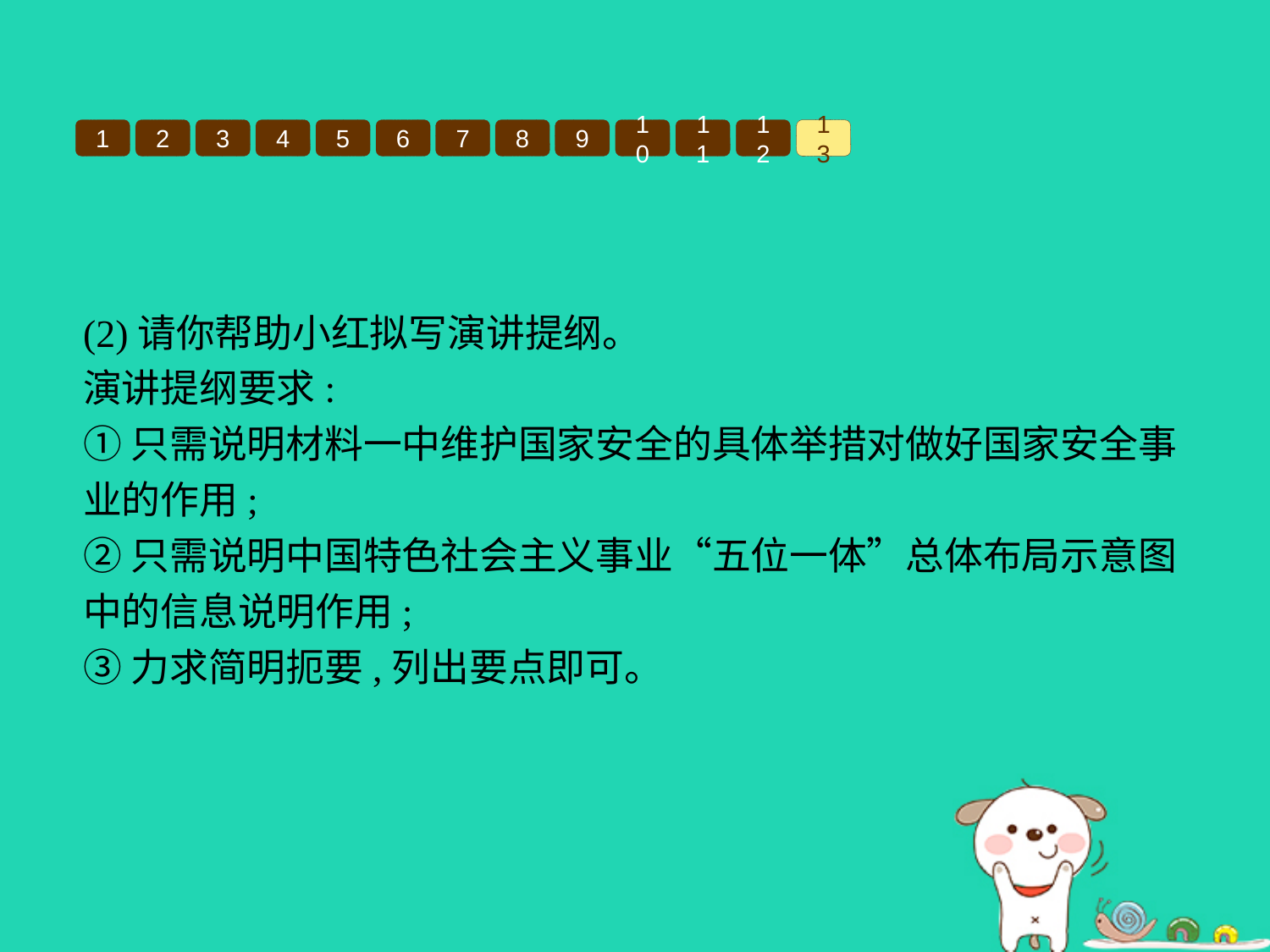

1
2
3
4
5
6
7
8
9
10
11
12
13
(2)请你帮助小红拟写演讲提纲。
演讲提纲要求:
①只需说明材料一中维护国家安全的具体举措对做好国家安全事业的作用;
②只需说明中国特色社会主义事业“五位一体”总体布局示意图中的信息说明作用;
③力求简明扼要,列出要点即可。